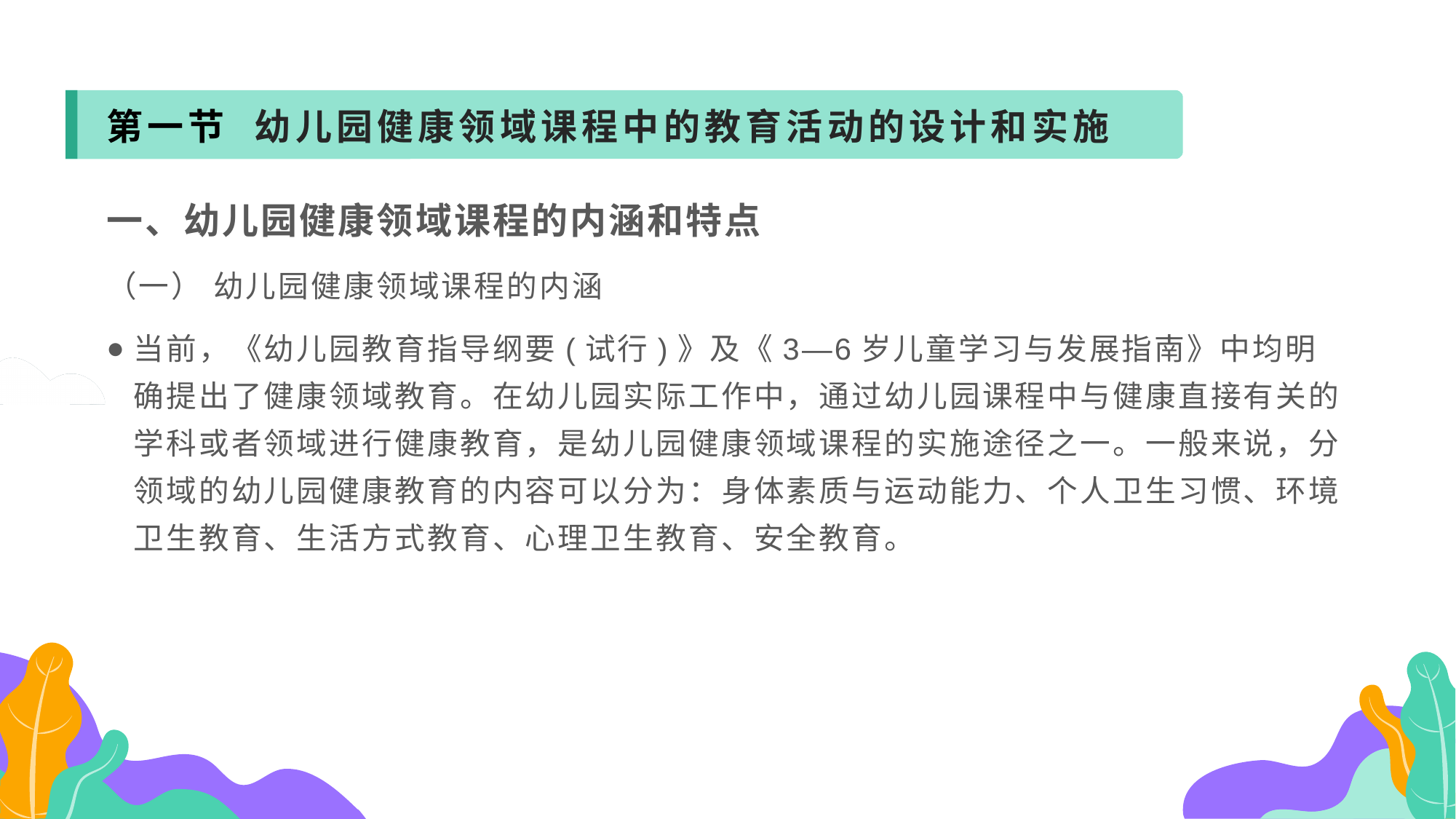

第一节  幼儿园健康领域课程中的教育活动的设计和实施
一、幼儿园健康领域课程的内涵和特点
（一） 幼儿园健康领域课程的内涵
当前，《幼儿园教育指导纲要(试行)》及《3—6岁儿童学习与发展指南》中均明确提出了健康领域教育。在幼儿园实际工作中，通过幼儿园课程中与健康直接有关的学科或者领域进行健康教育，是幼儿园健康领域课程的实施途径之一。一般来说，分领域的幼儿园健康教育的内容可以分为：身体素质与运动能力、个人卫生习惯、环境卫生教育、生活方式教育、心理卫生教育、安全教育。